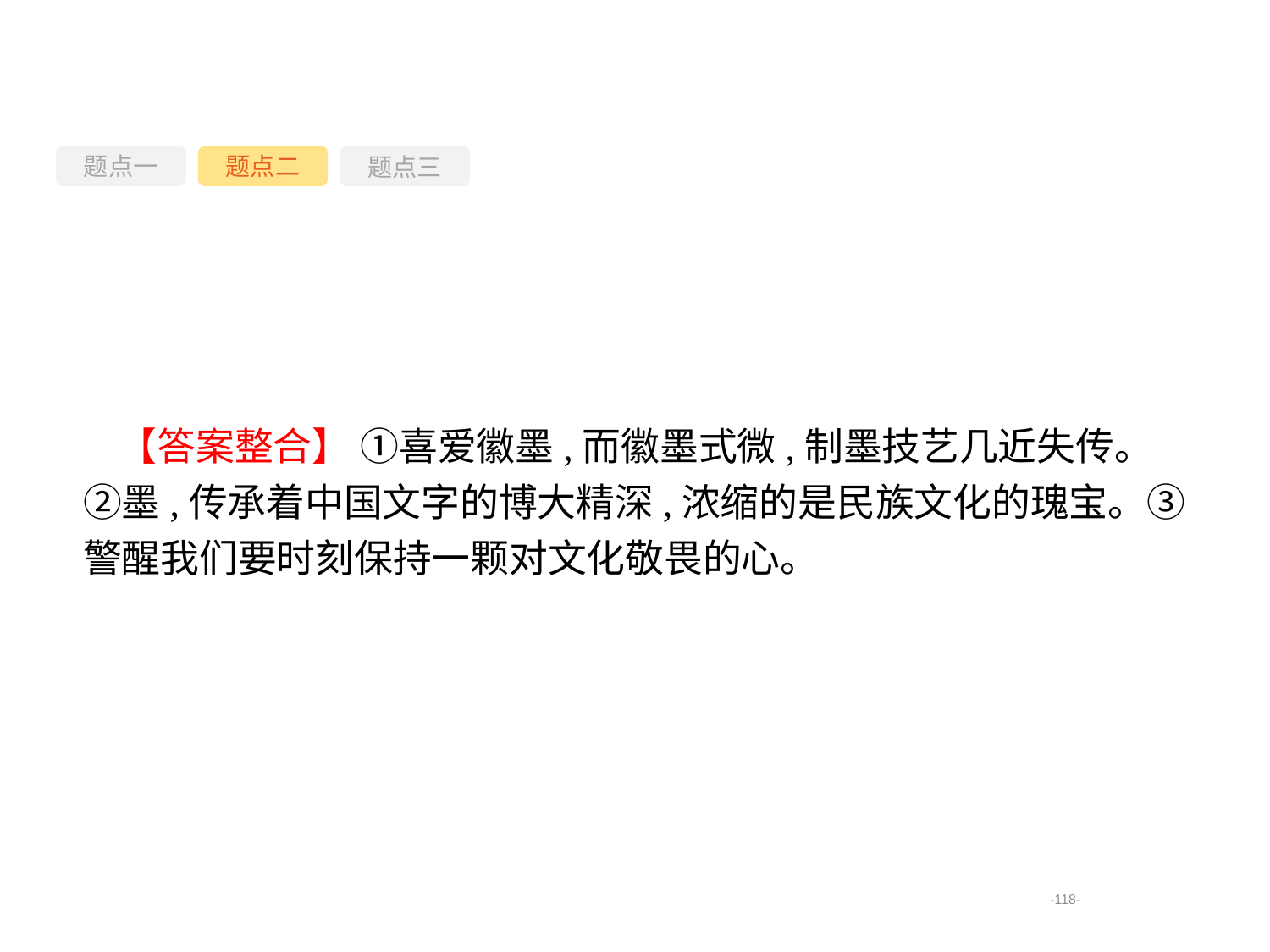

题点一
题点三
题点二
【答案整合】 ①喜爱徽墨,而徽墨式微,制墨技艺几近失传。②墨,传承着中国文字的博大精深,浓缩的是民族文化的瑰宝。③警醒我们要时刻保持一颗对文化敬畏的心。
-118-